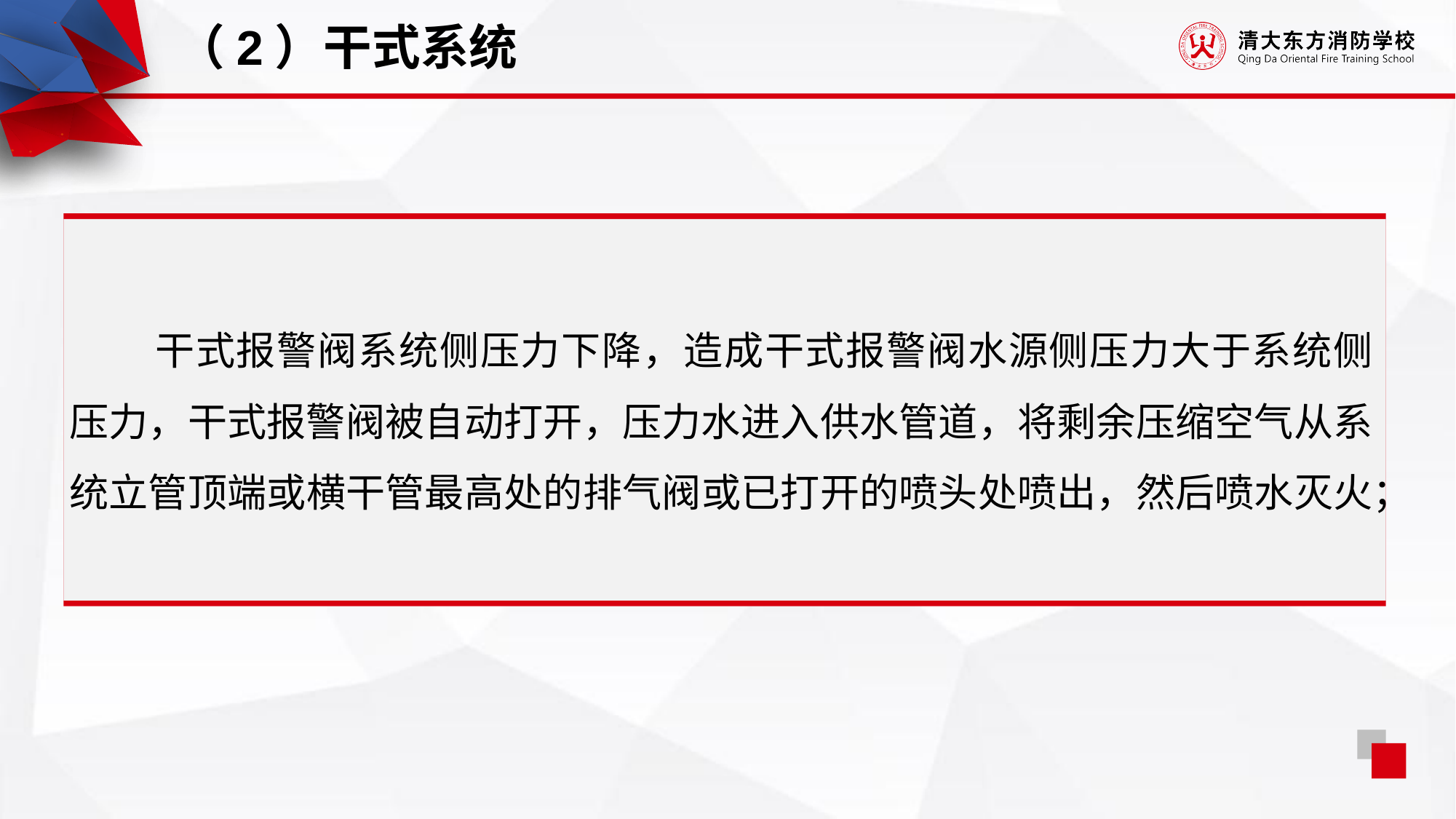

（2）干式系统

干式报警阀系统侧压力下降，造成干式报警阀水源侧压力大于系统侧压力，干式报警阀被自动打开，压力水进入供水管道，将剩余压缩空气从系统立管顶端或横干管最高处的排气阀或已打开的喷头处喷出，然后喷水灭火；